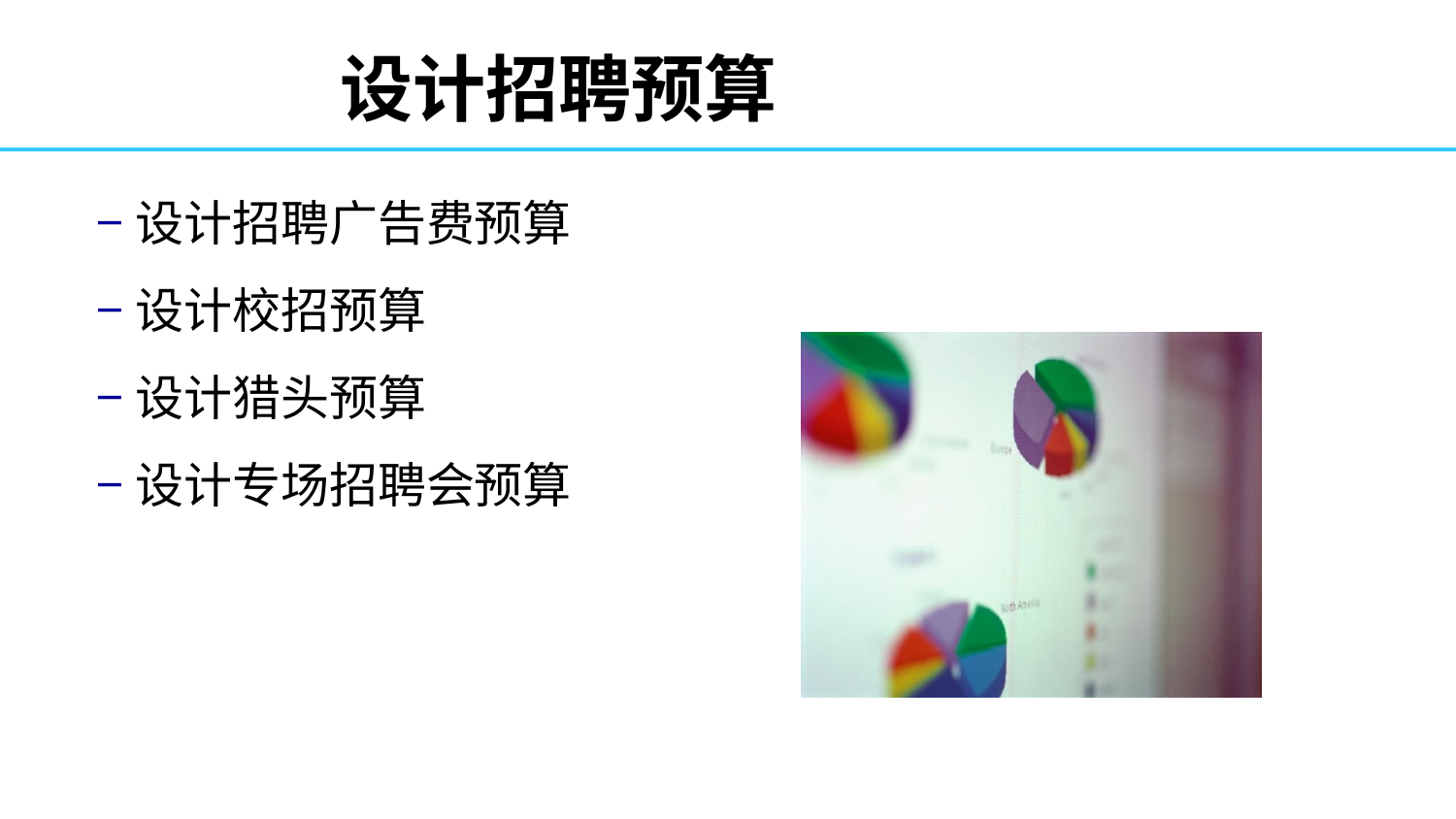

# 设计招聘预算
−设计招聘广告费预算
−设计校招预算
−设计猎头预算
−设计专场招聘会预算